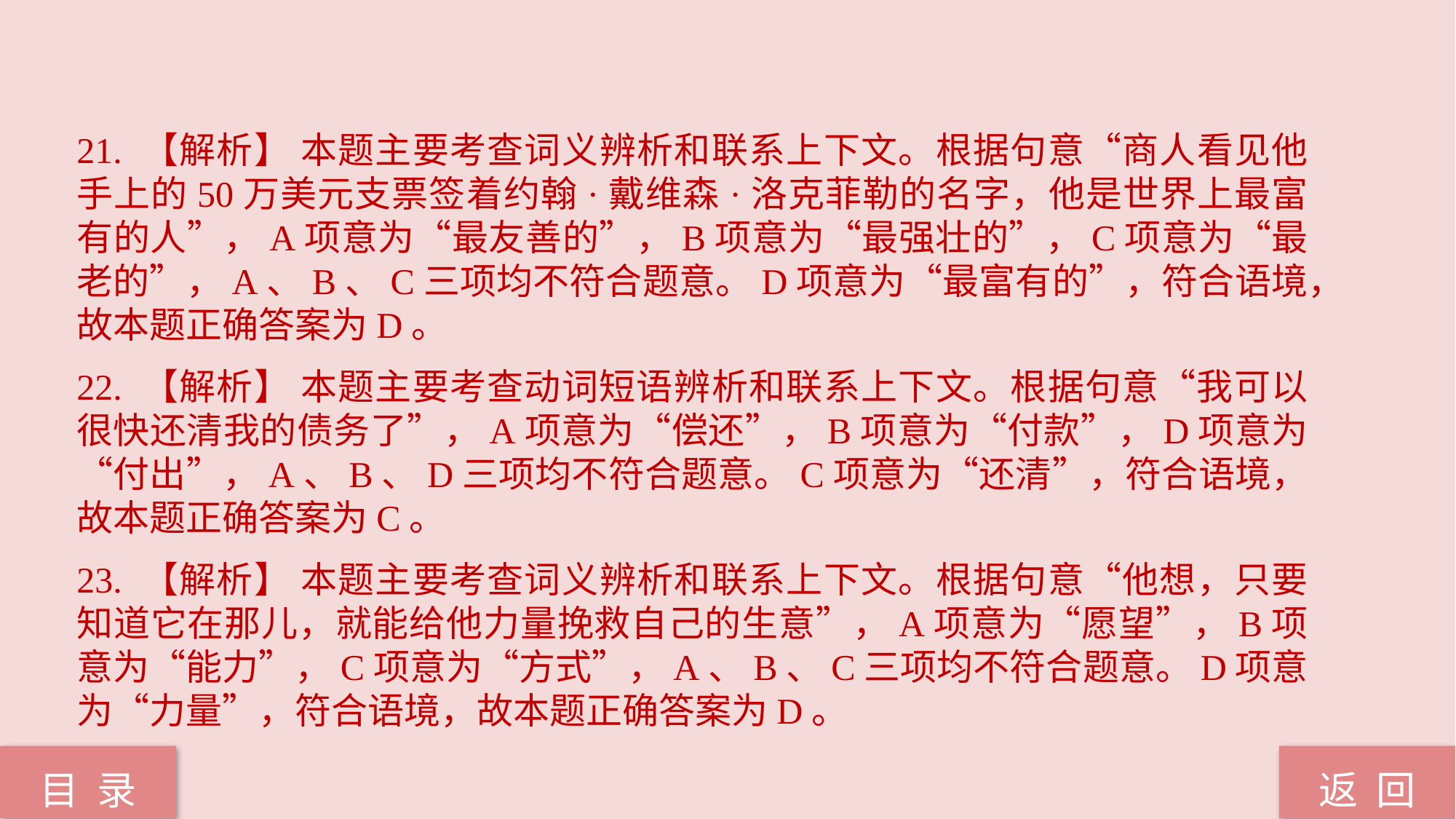

21. 【解析】 本题主要考查词义辨析和联系上下文。根据句意“商人看见他手上的50万美元支票签着约翰·戴维森·洛克菲勒的名字，他是世界上最富有的人”，A项意为“最友善的”，B项意为“最强壮的”，C项意为“最老的”，A、B、C三项均不符合题意。D项意为“最富有的”，符合语境，故本题正确答案为D。
22. 【解析】 本题主要考查动词短语辨析和联系上下文。根据句意“我可以很快还清我的债务了”，A项意为“偿还”，B项意为“付款”，D项意为“付出”，A、B、D三项均不符合题意。C项意为“还清”，符合语境，故本题正确答案为C。
23. 【解析】 本题主要考查词义辨析和联系上下文。根据句意“他想，只要知道它在那儿，就能给他力量挽救自己的生意”，A项意为“愿望”，B项意为“能力”，C项意为“方式”，A、B、C三项均不符合题意。D项意为“力量”，符合语境，故本题正确答案为D。
返  回